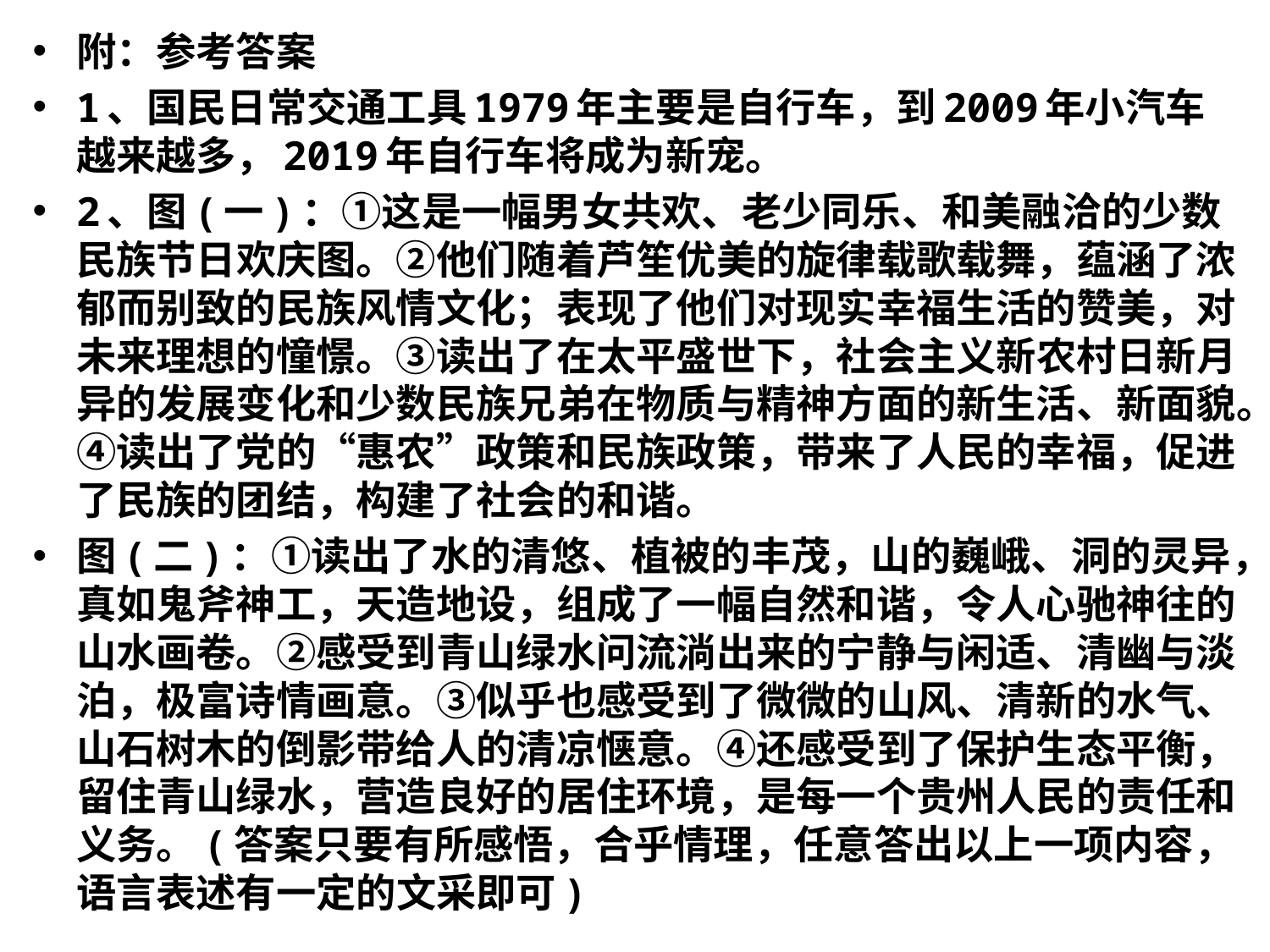

附：参考答案
1、国民日常交通工具1979年主要是自行车，到2009年小汽车越来越多，2019年自行车将成为新宠。
2、图(一)：①这是一幅男女共欢、老少同乐、和美融洽的少数民族节日欢庆图。②他们随着芦笙优美的旋律载歌载舞，蕴涵了浓郁而别致的民族风情文化；表现了他们对现实幸福生活的赞美，对未来理想的憧憬。③读出了在太平盛世下，社会主义新农村日新月异的发展变化和少数民族兄弟在物质与精神方面的新生活、新面貌。④读出了党的“惠农”政策和民族政策，带来了人民的幸福，促进了民族的团结，构建了社会的和谐。
图(二)：①读出了水的清悠、植被的丰茂，山的巍峨、洞的灵异，真如鬼斧神工，天造地设，组成了一幅自然和谐，令人心驰神往的山水画卷。②感受到青山绿水问流淌出来的宁静与闲适、清幽与淡泊，极富诗情画意。③似乎也感受到了微微的山风、清新的水气、山石树木的倒影带给人的清凉惬意。④还感受到了保护生态平衡，留住青山绿水，营造良好的居住环境，是每一个贵州人民的责任和义务。(答案只要有所感悟，合乎情理，任意答出以上一项内容，语言表述有一定的文采即可)